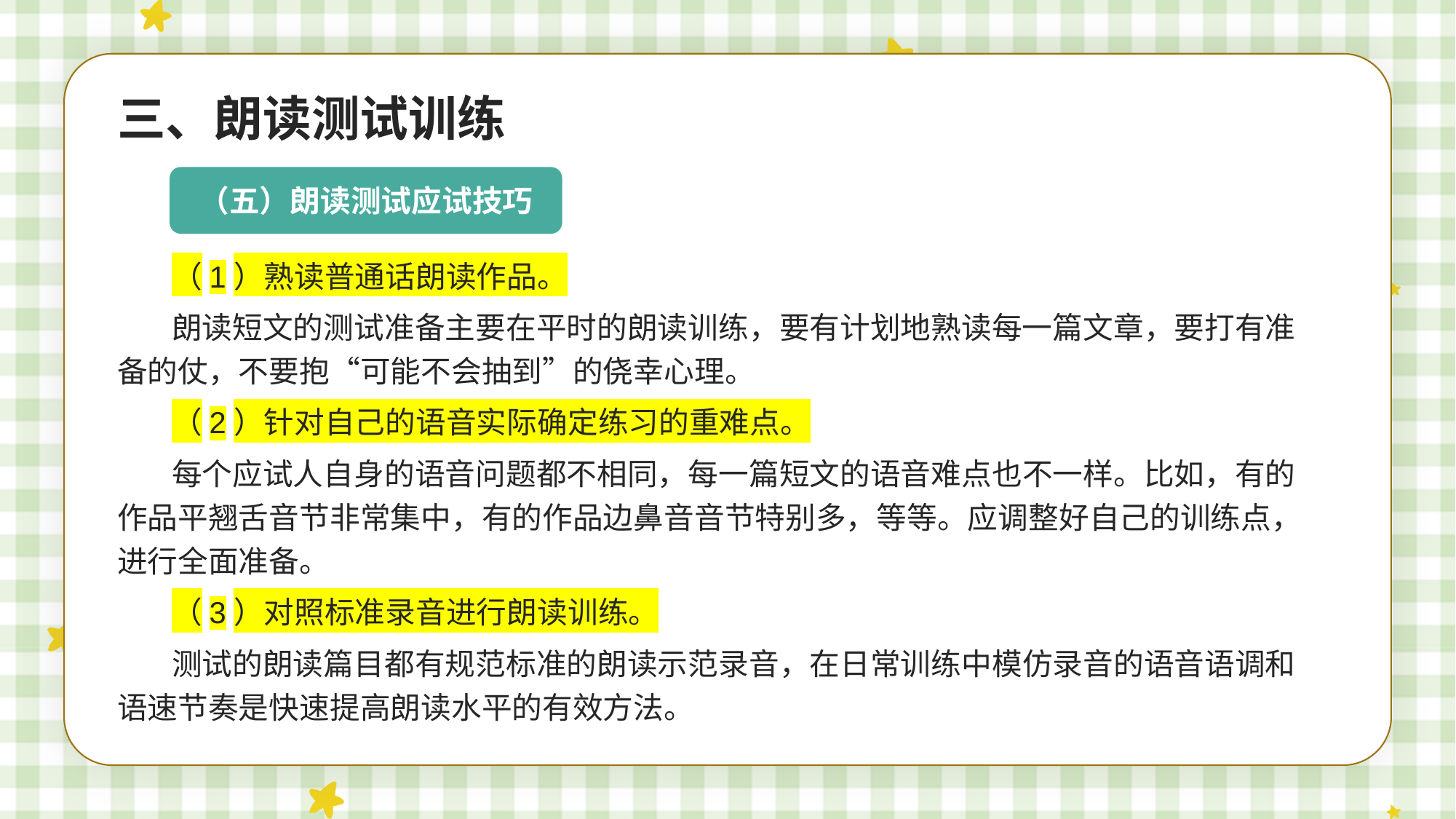

三、朗读测试训练
（五）朗读测试应试技巧
（1）熟读普通话朗读作品。
朗读短文的测试准备主要在平时的朗读训练，要有计划地熟读每一篇文章，要打有准备的仗，不要抱“可能不会抽到”的侥幸心理。
（2）针对自己的语音实际确定练习的重难点。
每个应试人自身的语音问题都不相同，每一篇短文的语音难点也不一样。比如，有的作品平翘舌音节非常集中，有的作品边鼻音音节特别多，等等。应调整好自己的训练点，进行全面准备。
（3）对照标准录音进行朗读训练。
测试的朗读篇目都有规范标准的朗读示范录音，在日常训练中模仿录音的语音语调和语速节奏是快速提高朗读水平的有效方法。